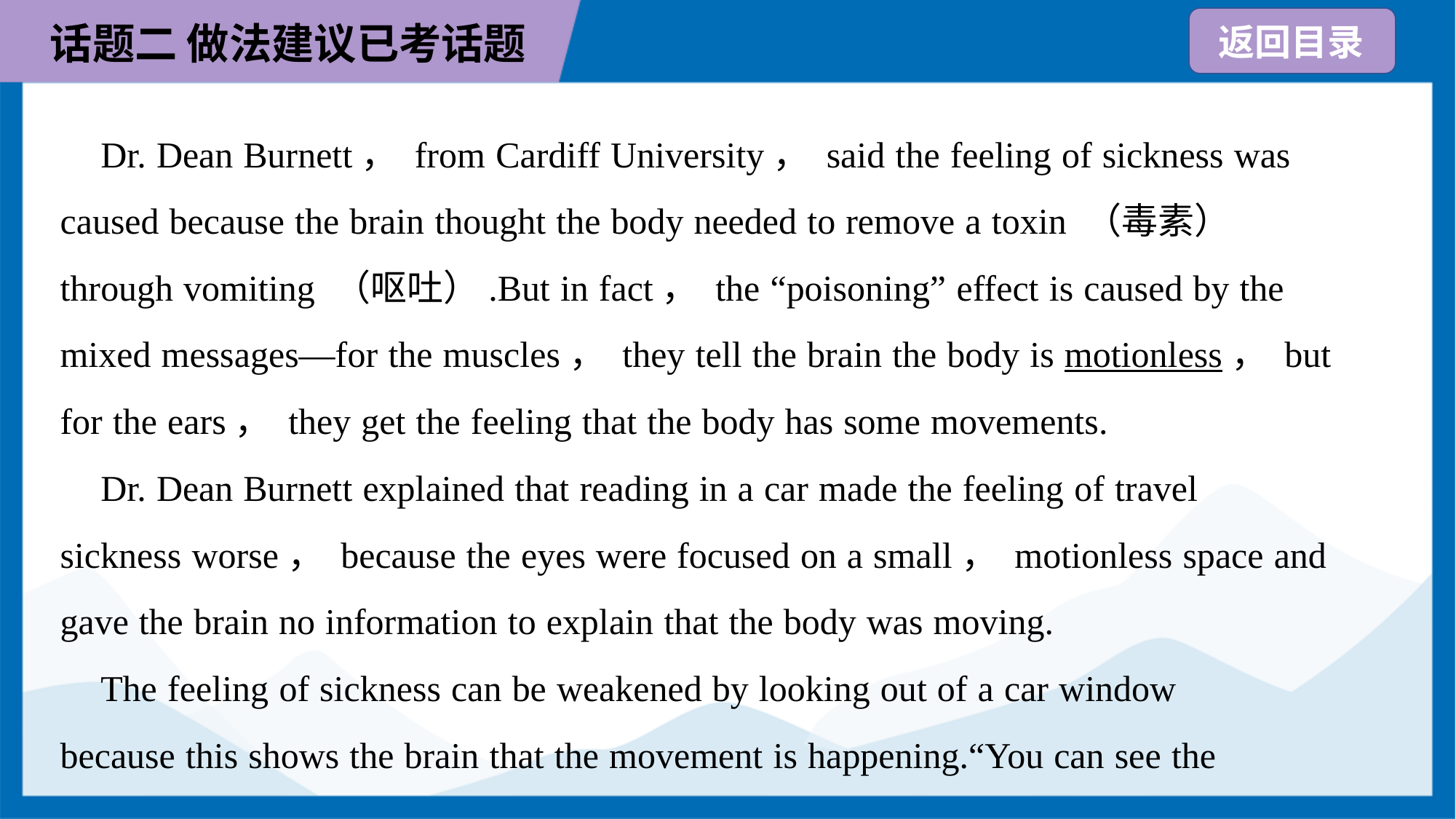

Dr. Dean Burnett， from Cardiff University， said the feeling of sickness was
caused because the brain thought the body needed to remove a toxin （毒素）
through vomiting （呕吐）.But in fact， the “poisoning” effect is caused by the
mixed messages—for the muscles， they tell the brain the body is motionless， but
for the ears， they get the feeling that the body has some movements.
    Dr. Dean Burnett explained that reading in a car made the feeling of travel
sickness worse， because the eyes were focused on a small， motionless space and
gave the brain no information to explain that the body was moving.
    The feeling of sickness can be weakened by looking out of a car window
because this shows the brain that the movement is happening.“You can see the